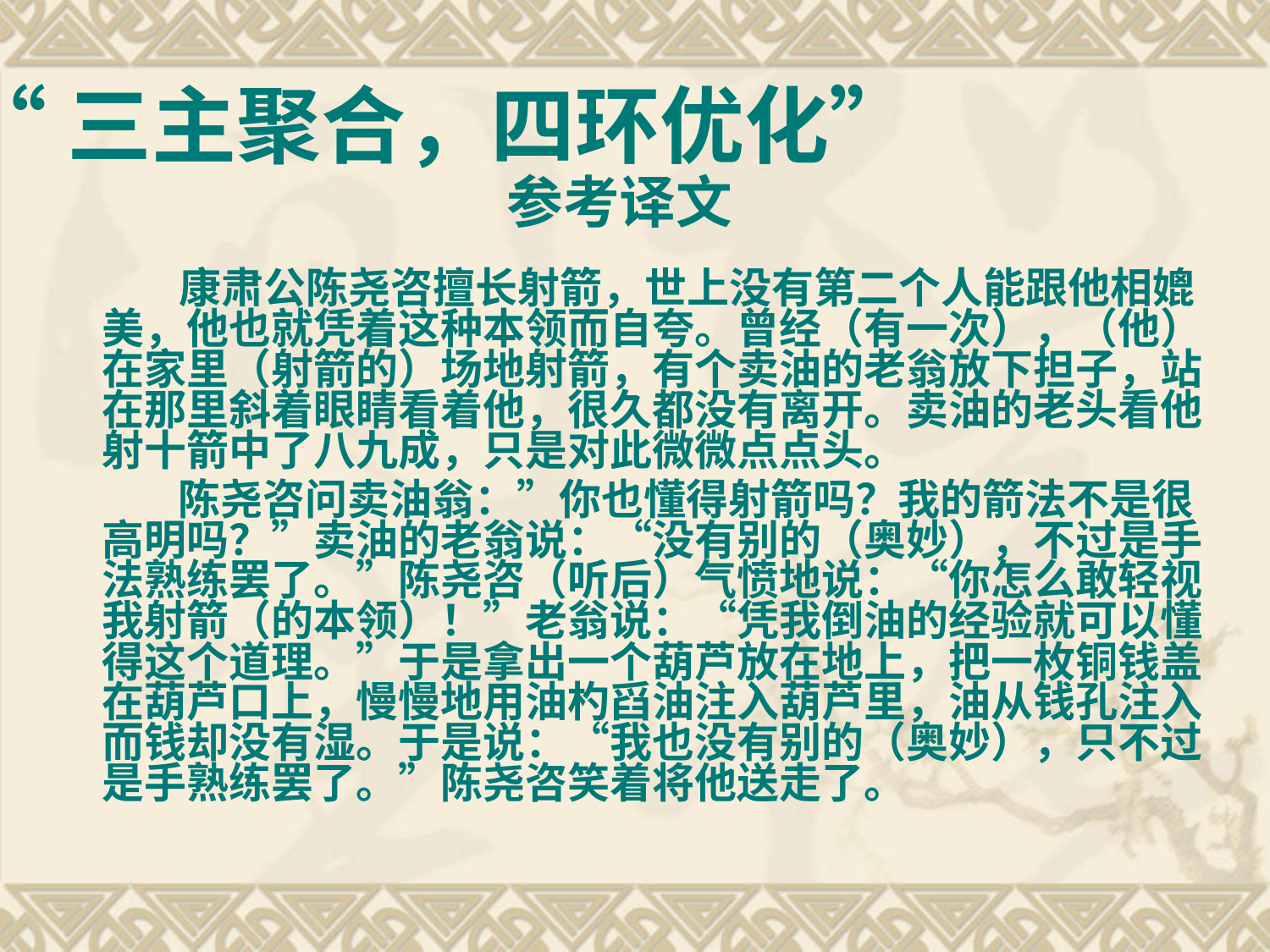

“三主聚合，四环优化”
参考译文
            康肃公陈尧咨擅长射箭，世上没有第二个人能跟他相媲美，他也就凭着这种本领而自夸。曾经（有一次），（他）在家里（射箭的）场地射箭，有个卖油的老翁放下担子，站在那里斜着眼睛看着他，很久都没有离开。卖油的老头看他射十箭中了八九成，只是对此微微点点头。
   　　陈尧咨问卖油翁：”你也懂得射箭吗？我的箭法不是很高明吗？”卖油的老翁说：“没有别的（奥妙），不过是手法熟练罢了。”陈尧咨（听后）气愤地说：“你怎么敢轻视我射箭（的本领）！”老翁说：“凭我倒油的经验就可以懂得这个道理。”于是拿出一个葫芦放在地上，把一枚铜钱盖在葫芦口上，慢慢地用油杓舀油注入葫芦里，油从钱孔注入而钱却没有湿。于是说：“我也没有别的（奥妙），只不过是手熟练罢了。”陈尧咨笑着将他送走了。